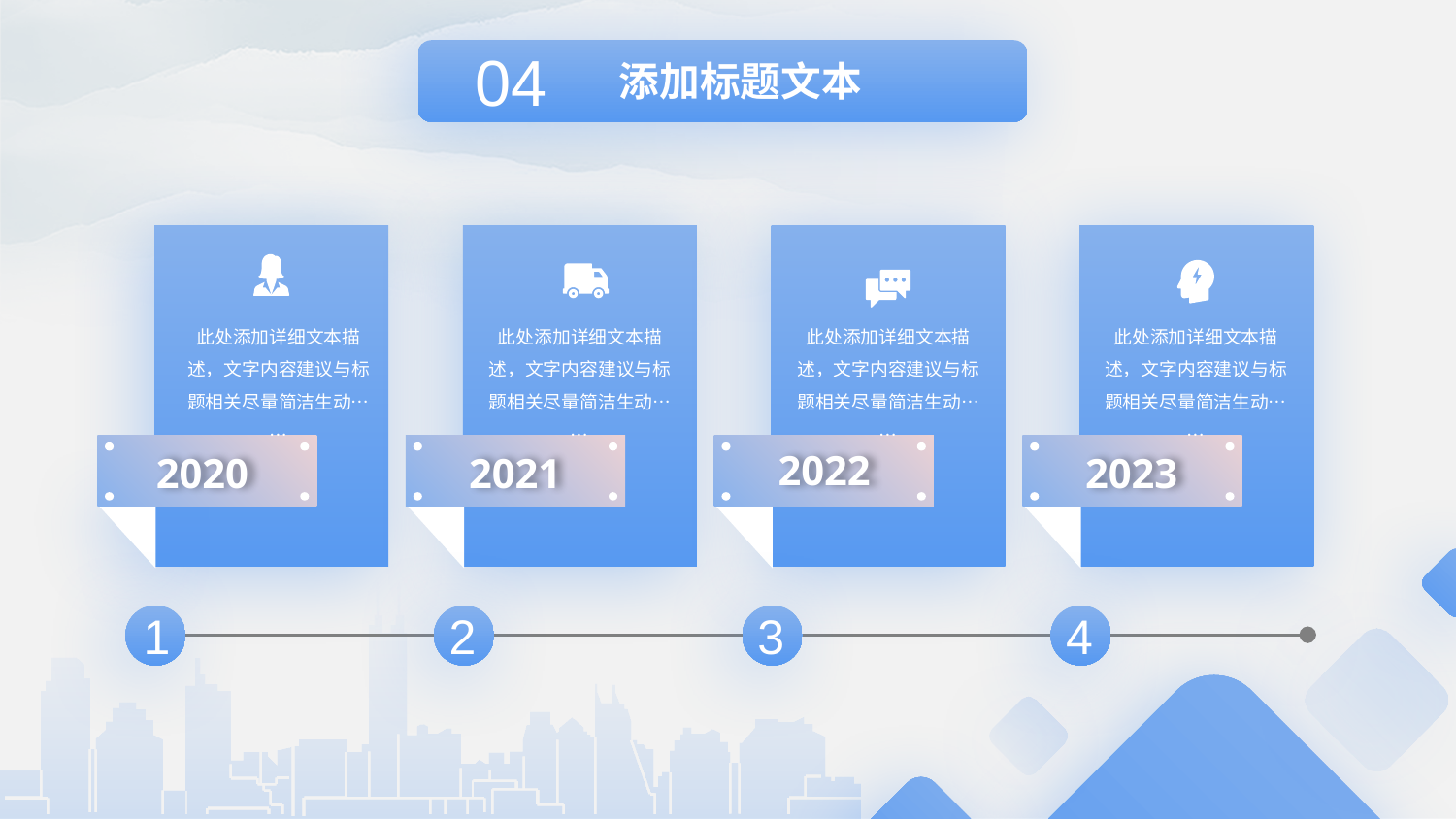

添加标题文本
04

此处添加详细文本描述，文字内容建议与标题相关尽量简洁生动……
此处添加详细文本描述，文字内容建议与标题相关尽量简洁生动……
此处添加详细文本描述，文字内容建议与标题相关尽量简洁生动……
此处添加详细文本描述，文字内容建议与标题相关尽量简洁生动……

2022
2023
2021
2020

1
2
3
4